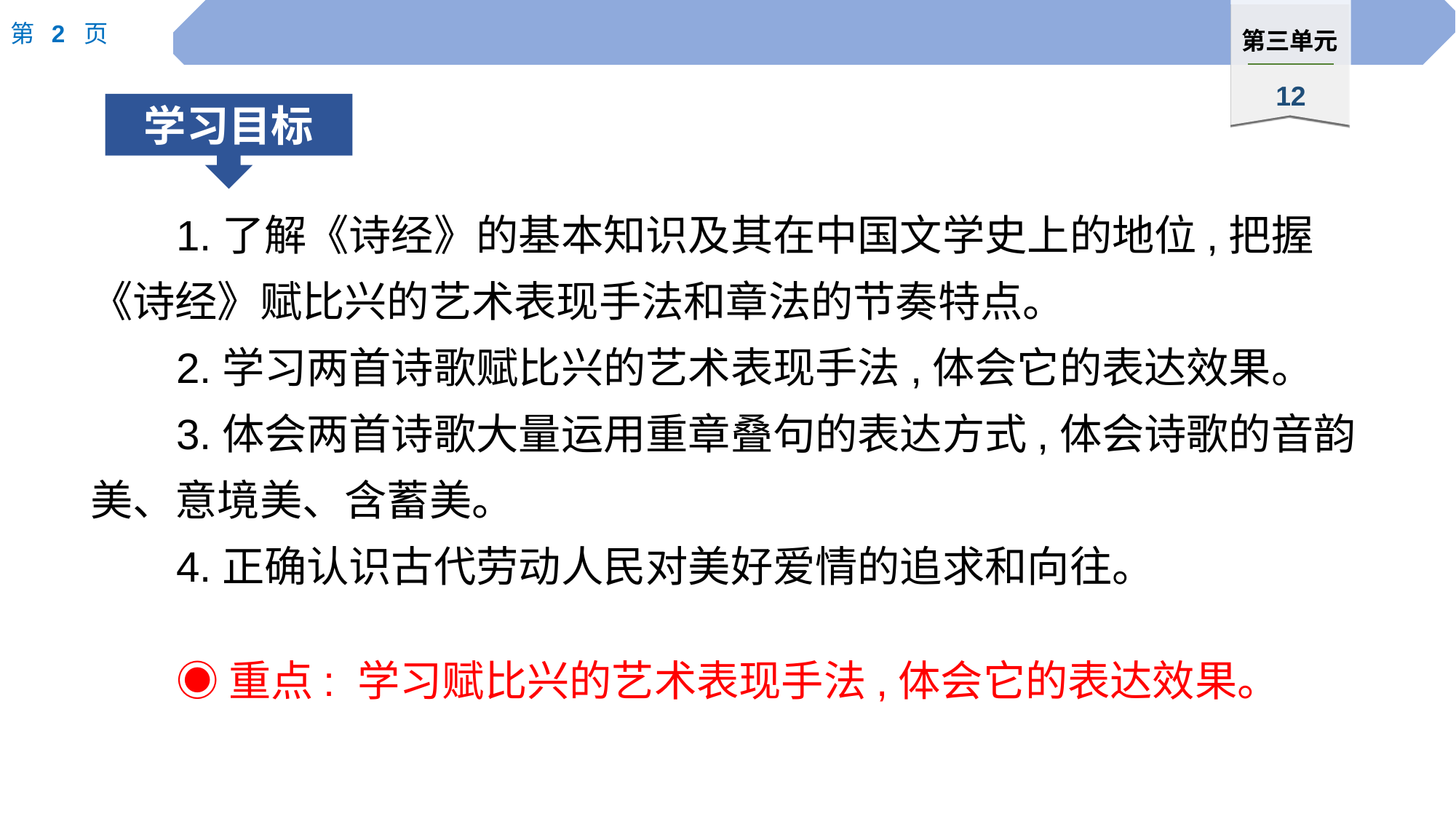

1.了解《诗经》的基本知识及其在中国文学史上的地位,把握《诗经》赋比兴的艺术表现手法和章法的节奏特点。
2.学习两首诗歌赋比兴的艺术表现手法,体会它的表达效果。
3.体会两首诗歌大量运用重章叠句的表达方式,体会诗歌的音韵美、意境美、含蓄美。
4.正确认识古代劳动人民对美好爱情的追求和向往。

◉重点: 学习赋比兴的艺术表现手法,体会它的表达效果。